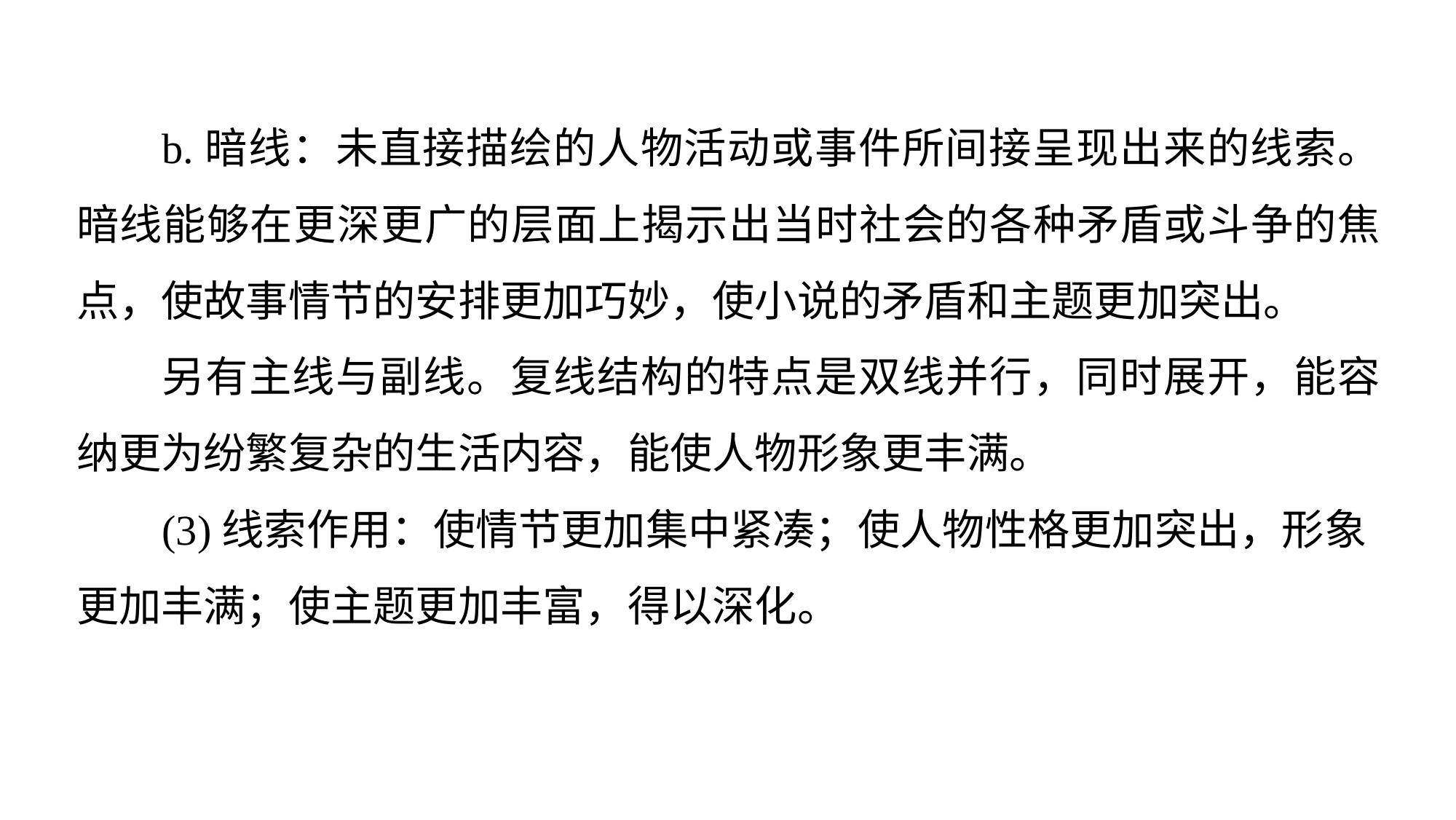

b.暗线：未直接描绘的人物活动或事件所间接呈现出来的线索。暗线能够在更深更广的层面上揭示出当时社会的各种矛盾或斗争的焦点，使故事情节的安排更加巧妙，使小说的矛盾和主题更加突出。
另有主线与副线。复线结构的特点是双线并行，同时展开，能容纳更为纷繁复杂的生活内容，能使人物形象更丰满。
(3)线索作用：使情节更加集中紧凑；使人物性格更加突出，形象更加丰满；使主题更加丰富，得以深化。